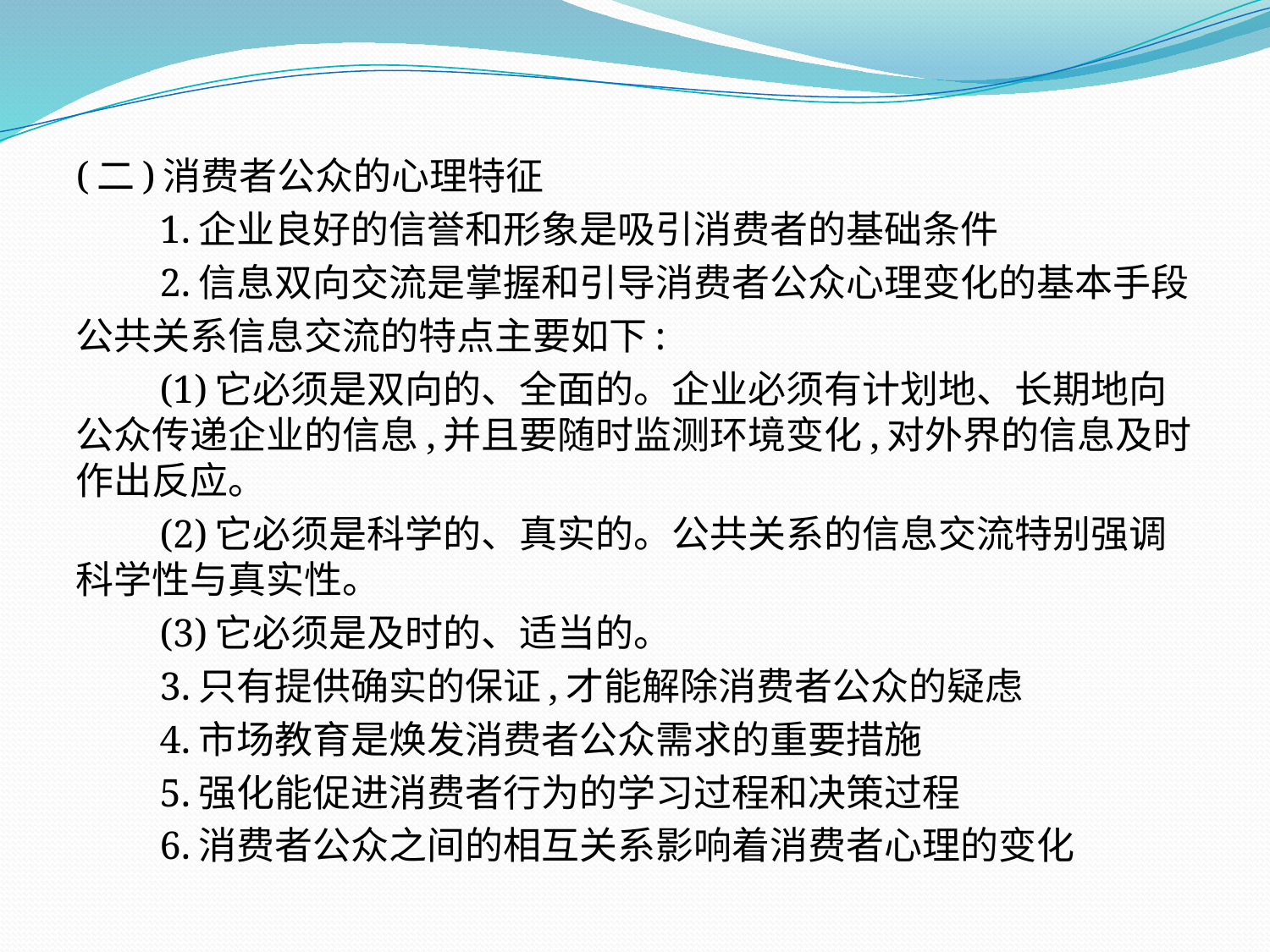

(二)消费者公众的心理特征
　　1.企业良好的信誉和形象是吸引消费者的基础条件
　　2.信息双向交流是掌握和引导消费者公众心理变化的基本手段
公共关系信息交流的特点主要如下:
　　(1)它必须是双向的、全面的。企业必须有计划地、长期地向公众传递企业的信息,并且要随时监测环境变化,对外界的信息及时作出反应。
　　(2)它必须是科学的、真实的。公共关系的信息交流特别强调科学性与真实性。
　　(3)它必须是及时的、适当的。
　　3.只有提供确实的保证,才能解除消费者公众的疑虑
　　4.市场教育是焕发消费者公众需求的重要措施
　　5.强化能促进消费者行为的学习过程和决策过程
　　6.消费者公众之间的相互关系影响着消费者心理的变化